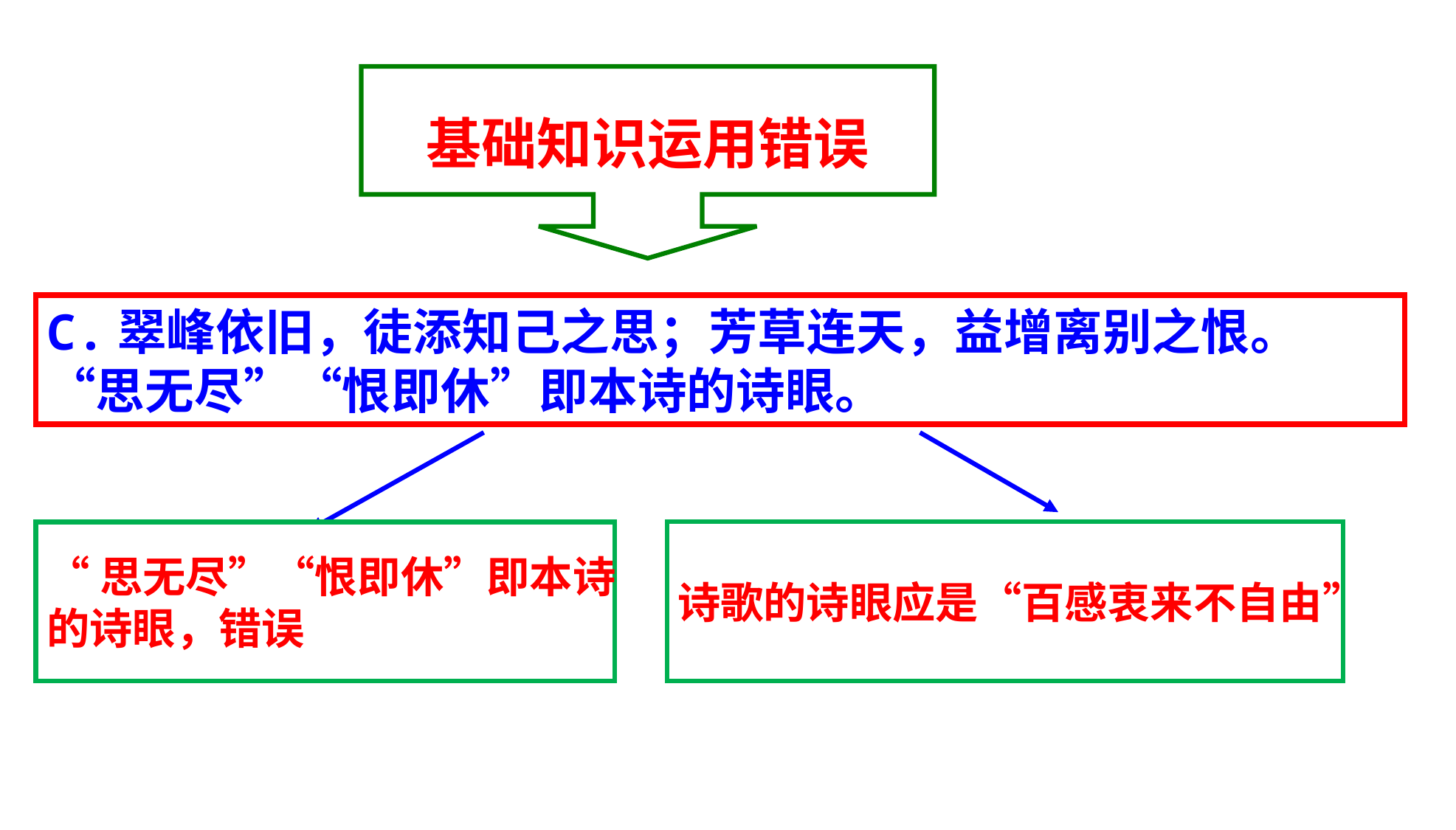

基础知识运用错误
C.翠峰依旧，徒添知己之思；芳草连天，益增离别之恨。“思无尽”“恨即休”即本诗的诗眼。

诗歌的诗眼应是“百感衷来不自由”
“思无尽”“恨即休”即本诗
的诗眼，错误